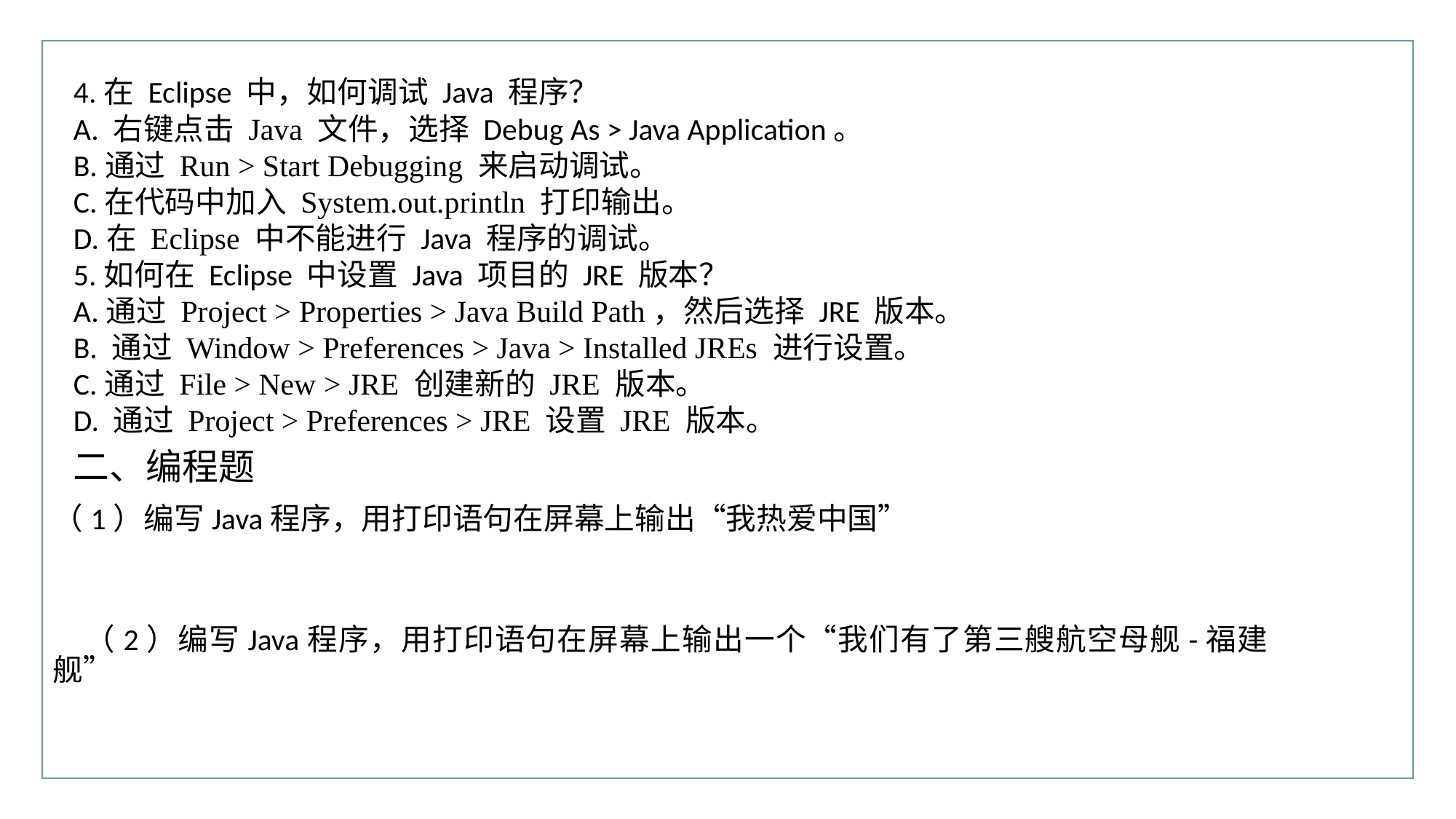

4.在 Eclipse 中，如何调试 Java 程序？
A. 右键点击 Java 文件，选择 Debug As > Java Application。
B.通过 Run > Start Debugging 来启动调试。
C.在代码中加入 System.out.println 打印输出。
D.在 Eclipse 中不能进行 Java 程序的调试。
5.如何在 Eclipse 中设置 Java 项目的 JRE 版本？
A.通过 Project > Properties > Java Build Path，然后选择 JRE 版本。
B. 通过 Window > Preferences > Java > Installed JREs 进行设置。
C.通过 File > New > JRE 创建新的 JRE 版本。
D. 通过 Project > Preferences > JRE 设置 JRE 版本。
二、编程题
（1）编写Java程序，用打印语句在屏幕上输出“我热爱中国”

（2）编写Java程序，用打印语句在屏幕上输出一个“我们有了第三艘航空母舰-福建舰”